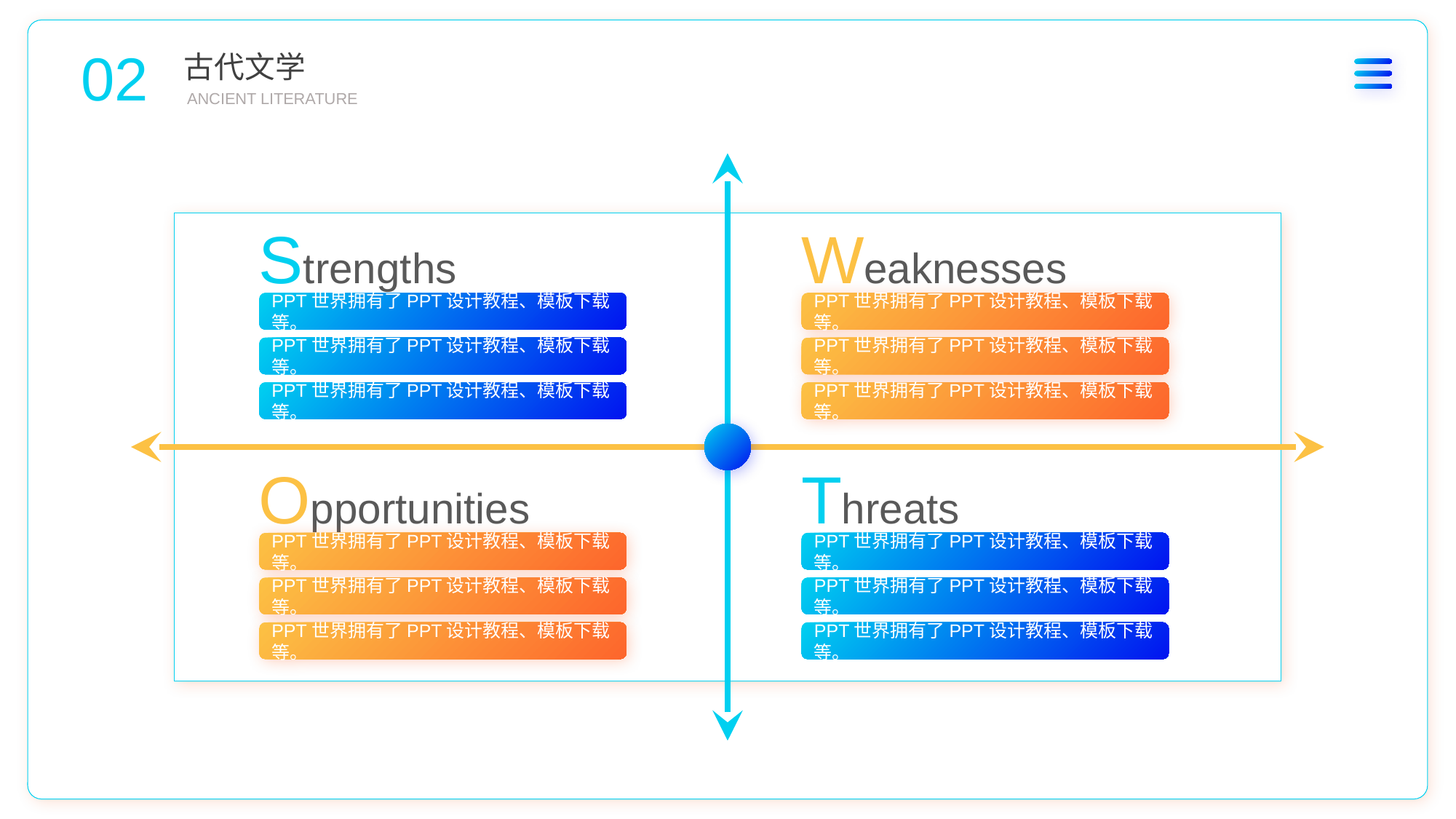

02
古代文学

ANCIENT LITERATURE
Strengths
Weaknesses

PPT世界拥有了PPT设计教程、模板下载等。
PPT世界拥有了PPT设计教程、模板下载等。
PPT世界拥有了PPT设计教程、模板下载等。
PPT世界拥有了PPT设计教程、模板下载等。
PPT世界拥有了PPT设计教程、模板下载等。
PPT世界拥有了PPT设计教程、模板下载等。

Opportunities
Threats
PPT世界拥有了PPT设计教程、模板下载等。
PPT世界拥有了PPT设计教程、模板下载等。
PPT世界拥有了PPT设计教程、模板下载等。
PPT世界拥有了PPT设计教程、模板下载等。
PPT世界拥有了PPT设计教程、模板下载等。
PPT世界拥有了PPT设计教程、模板下载等。